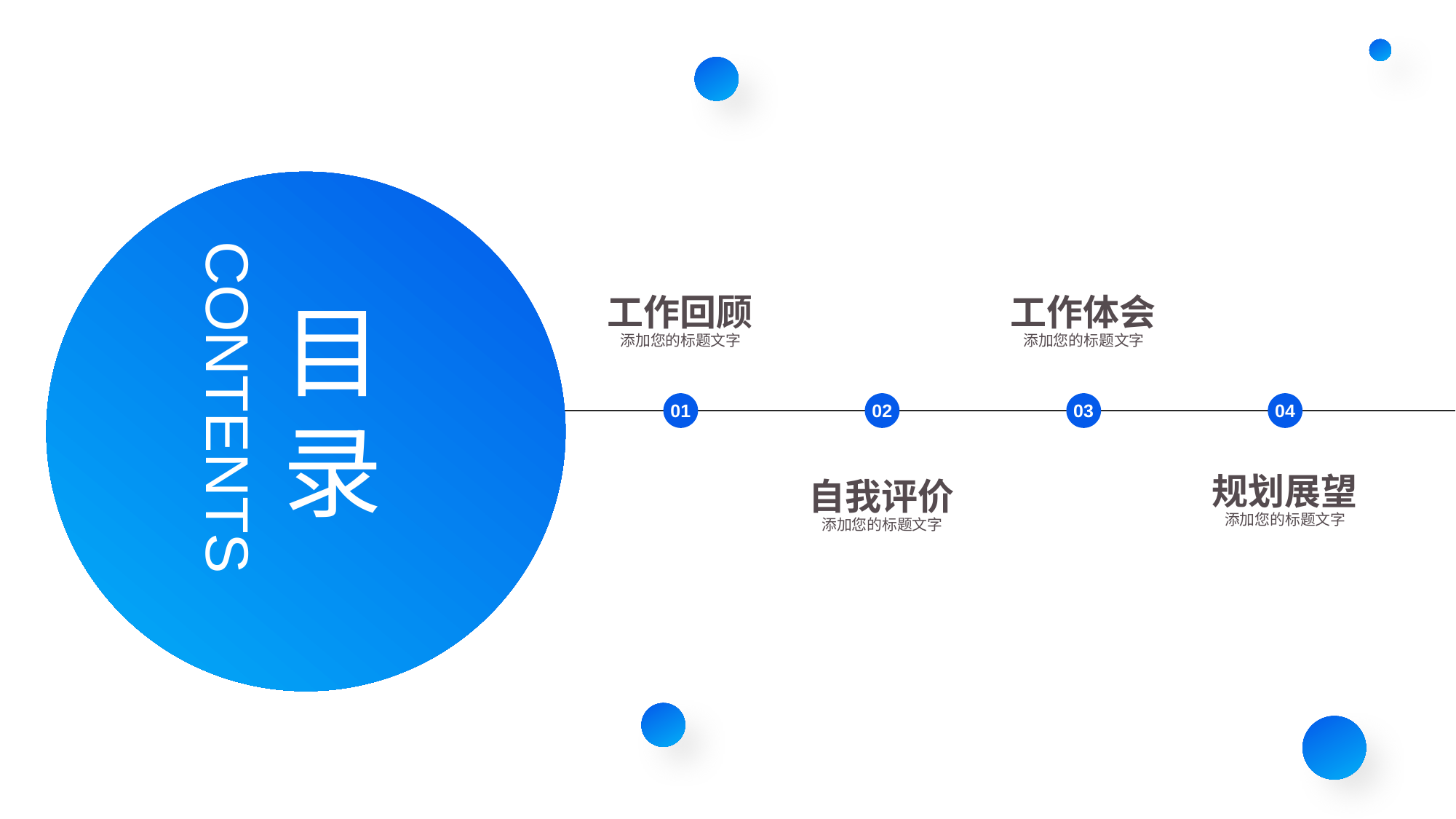

工作回顾
添加您的标题文字
01
工作体会
添加您的标题文字
03
目
录
contents
02
自我评价
添加您的标题文字
04
规划展望
添加您的标题文字